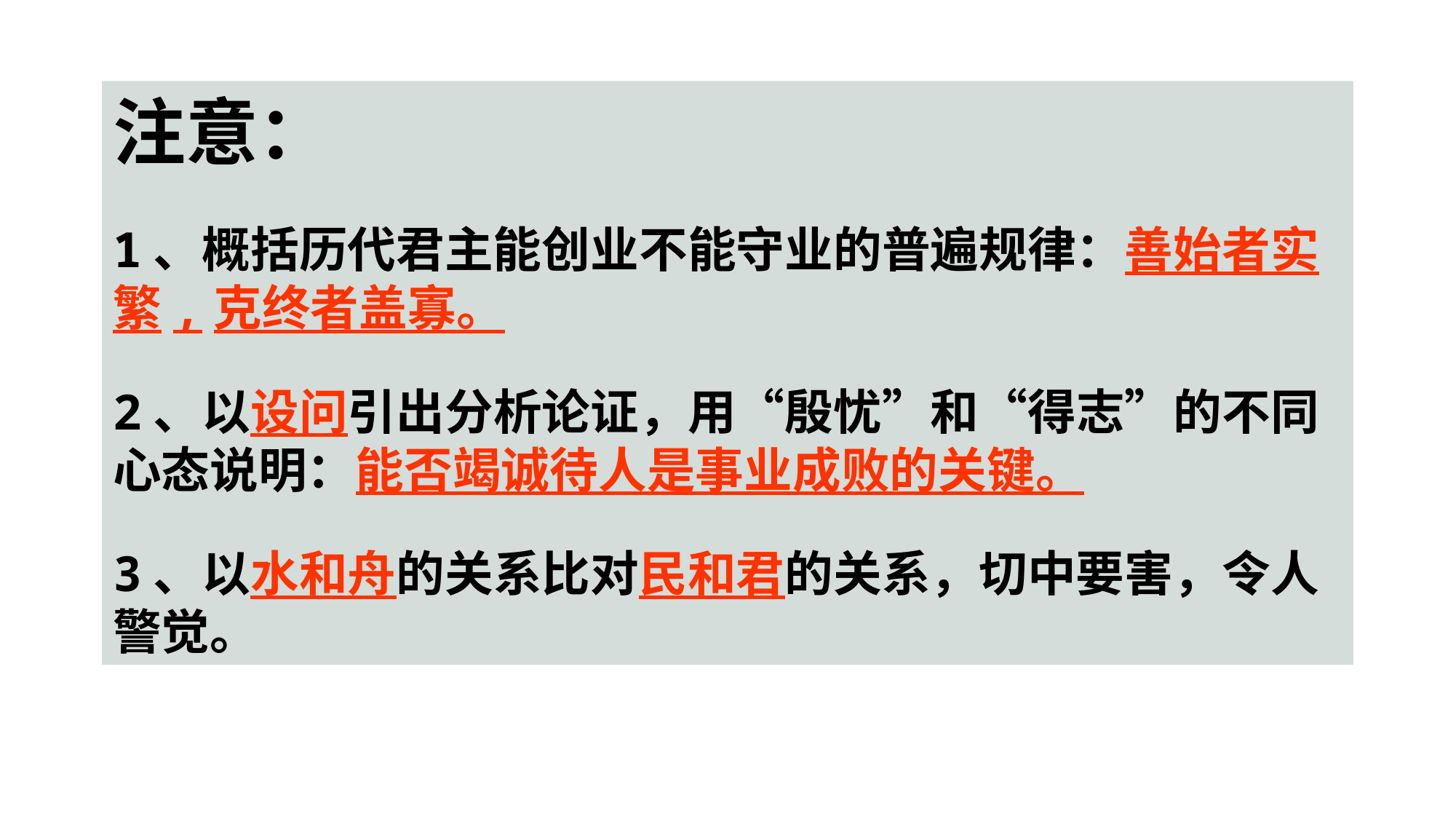

注意：
1、概括历代君主能创业不能守业的普遍规律：善始者实繁,克终者盖寡。
2、以设问引出分析论证，用“殷忧”和“得志”的不同心态说明：能否竭诚待人是事业成败的关键。
3、以水和舟的关系比对民和君的关系，切中要害，令人警觉。